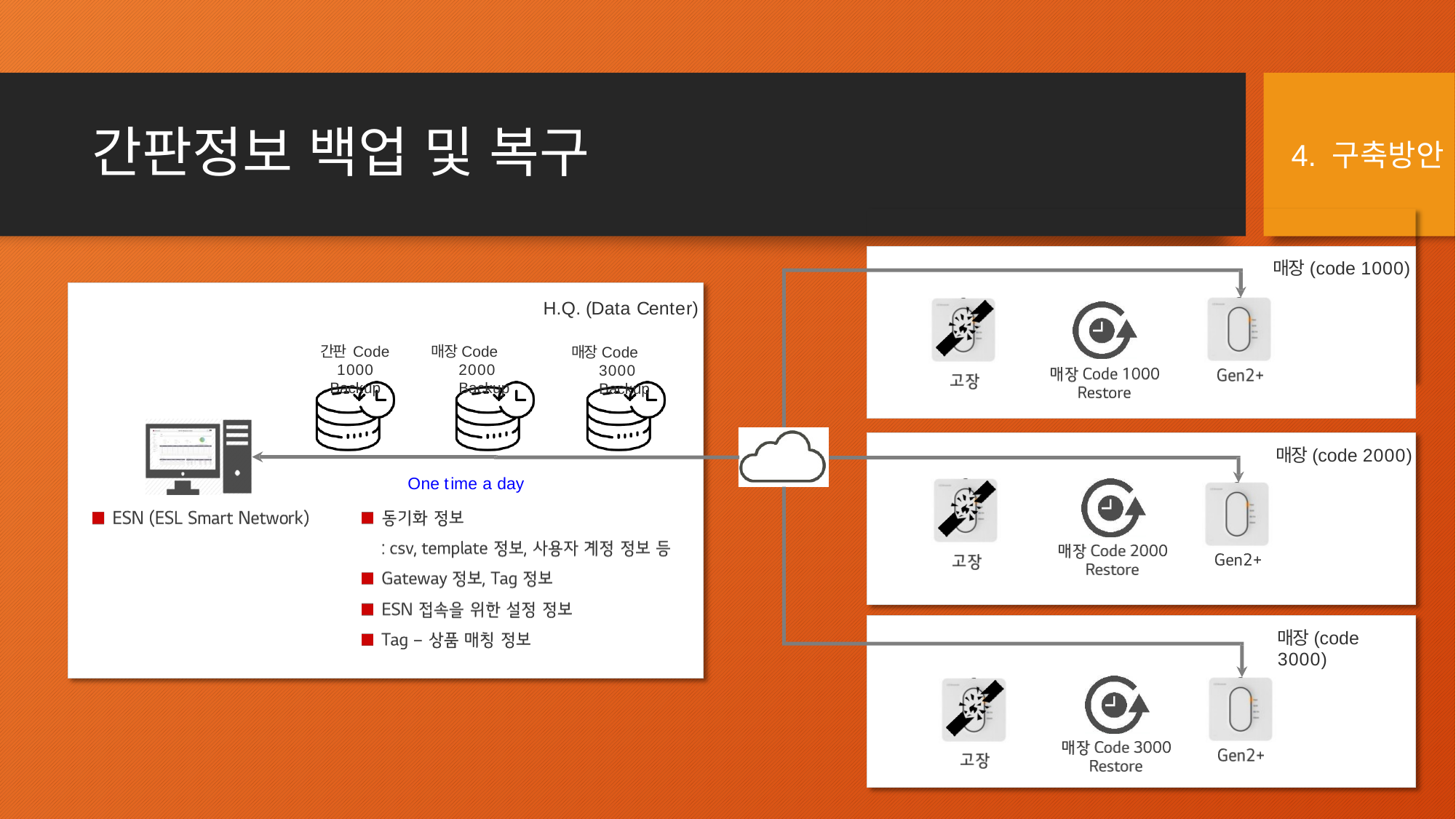

# 간판정보 백업 및 복구
4. 구축방안

매장(code 1000)

H.Q. (Data Center)

매장Code 2000 Backup
간판 Code 1000
Backup
매장Code 3000 Backup

매장(code 2000)
One time a day

매장(code 3000)